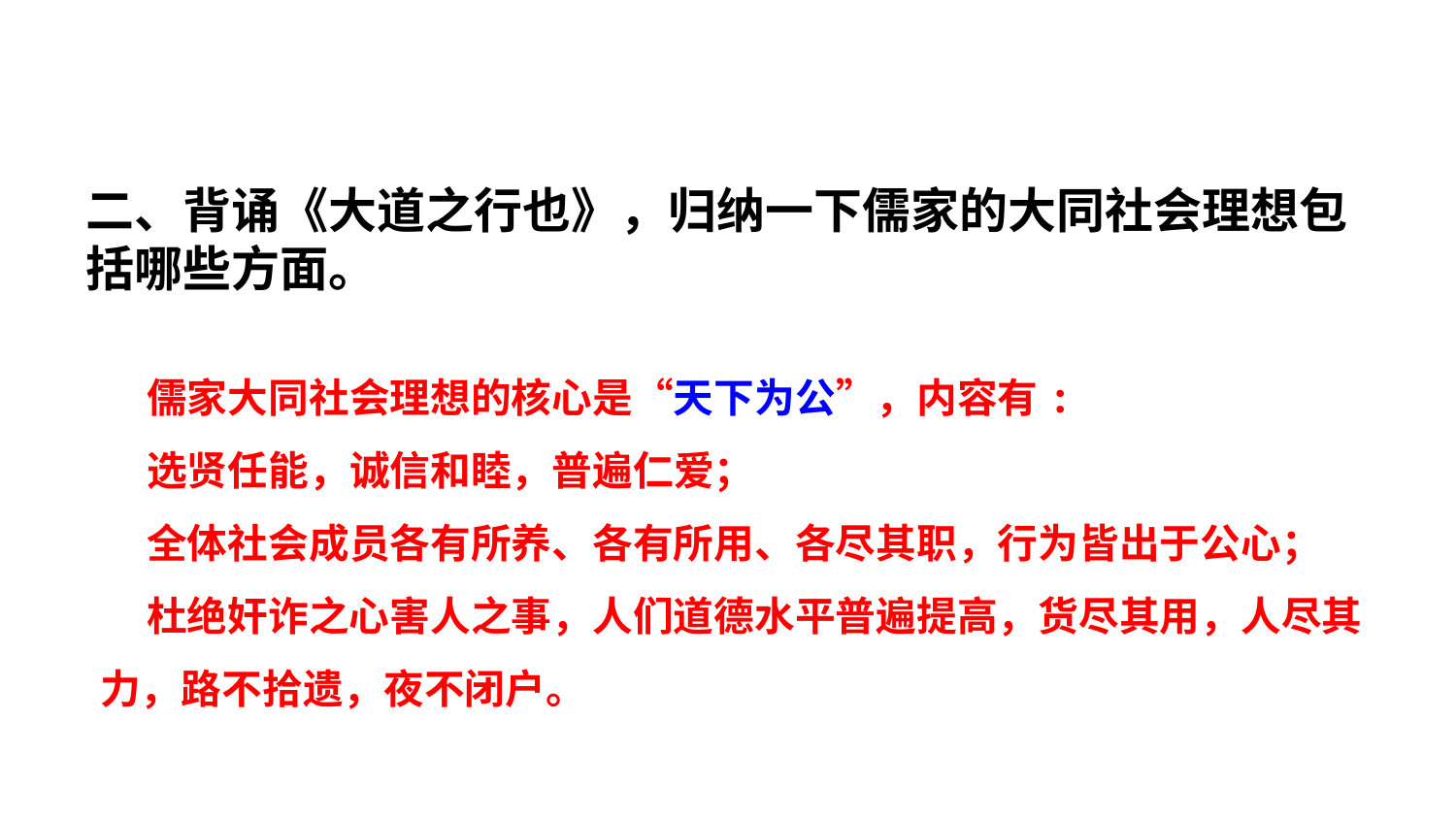

二、背诵《大道之行也》，归纳一下儒家的大同社会理想包括哪些方面。
    儒家大同社会理想的核心是“天下为公”，内容有:
    选贤任能，诚信和睦，普遍仁爱；
    全体社会成员各有所养、各有所用、各尽其职，行为皆出于公心；
    杜绝奸诈之心害人之事，人们道德水平普遍提高，货尽其用，人尽其力，路不拾遗，夜不闭户。